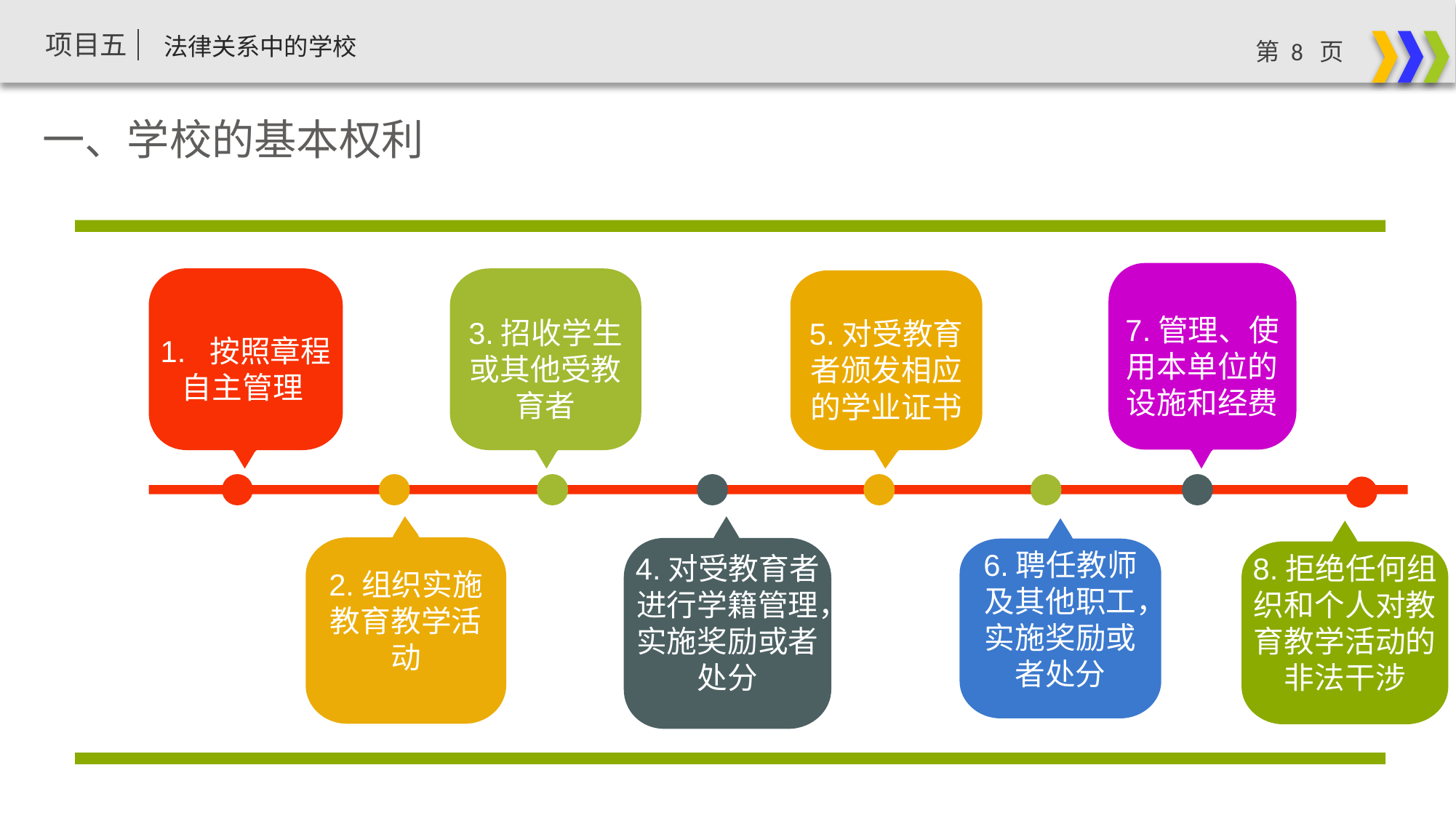

一、学校的基本权利

7.管理、使用本单位的设施和经费
1.  按照章程自主管理
3.招收学生或其他受教育者
5.对受教育者颁发相应的学业证书

2.组织实施教育教学活动
4.对受教育者进行学籍管理，实施奖励或者处分
6.聘任教师及其他职工，实施奖励或者处分
8.拒绝任何组织和个人对教育教学活动的非法干涉